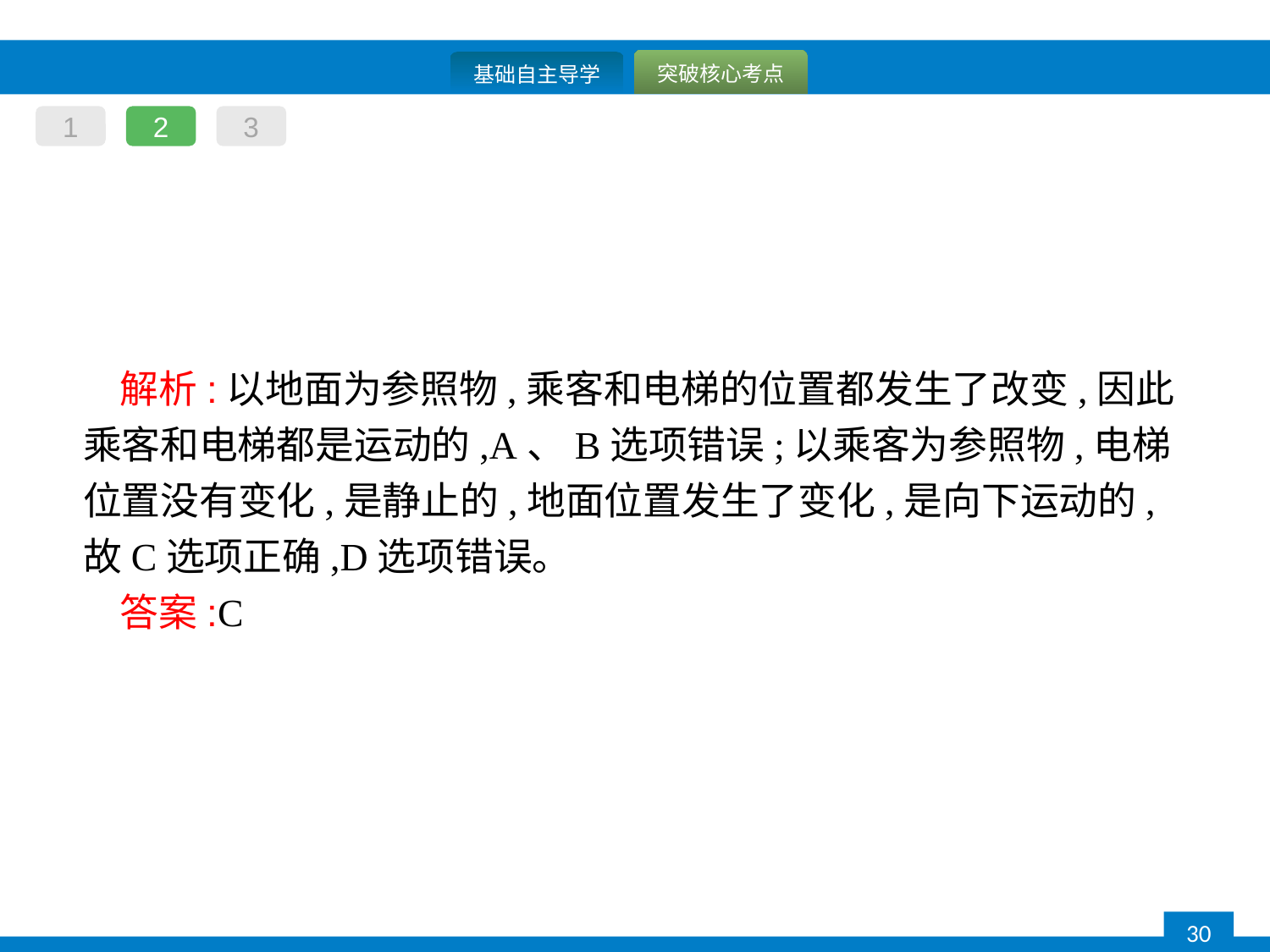

1
2
3
解析:以地面为参照物,乘客和电梯的位置都发生了改变,因此乘客和电梯都是运动的,A、B选项错误;以乘客为参照物,电梯位置没有变化,是静止的,地面位置发生了变化,是向下运动的,故C选项正确,D选项错误。
答案:C